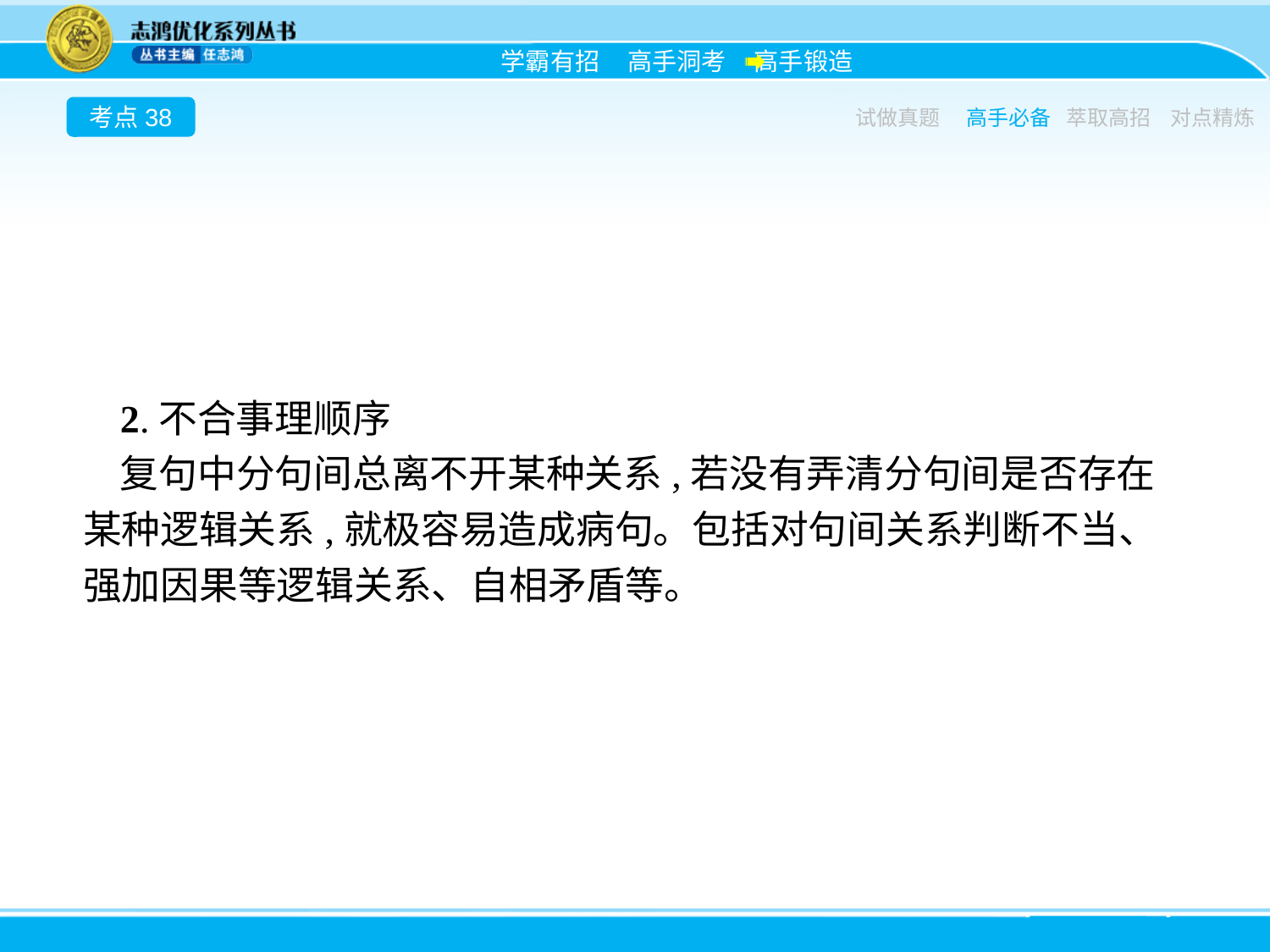

考点38
试做真题
高手必备
萃取高招
对点精炼
2.不合事理顺序
复句中分句间总离不开某种关系,若没有弄清分句间是否存在某种逻辑关系,就极容易造成病句。包括对句间关系判断不当、强加因果等逻辑关系、自相矛盾等。